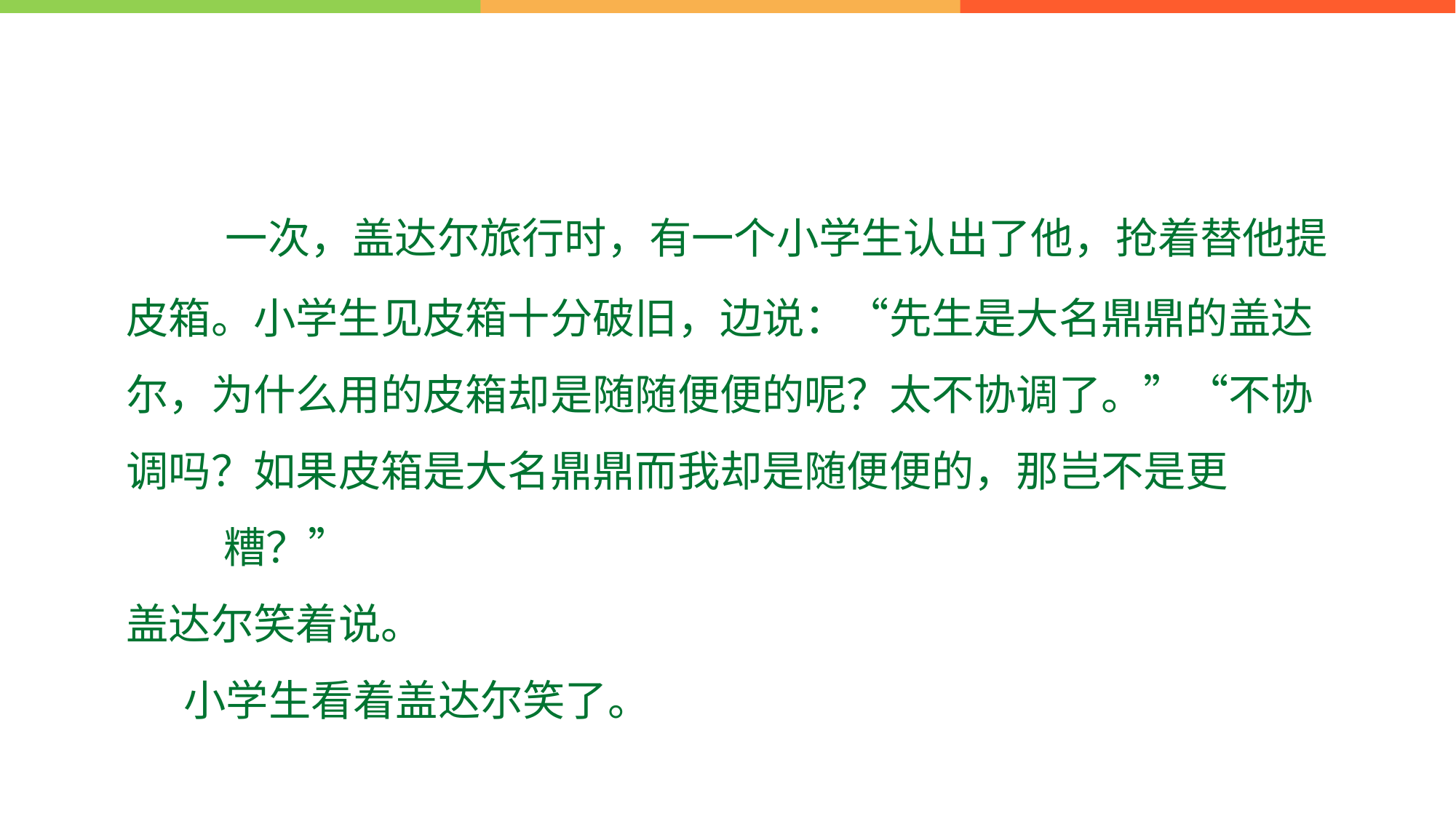

一次，盖达尔旅行时，有一个小学生认出了他，抢着替他提
皮箱。小学生见皮箱十分破旧，边说：“先生是大名鼎鼎的盖达
尔，为什么用的皮箱却是随随便便的呢？太不协调了。”“不协
调吗？如果皮箱是大名鼎鼎而我却是随便便的，那岂不是更糟？”
盖达尔笑着说。
     小学生看着盖达尔笑了。